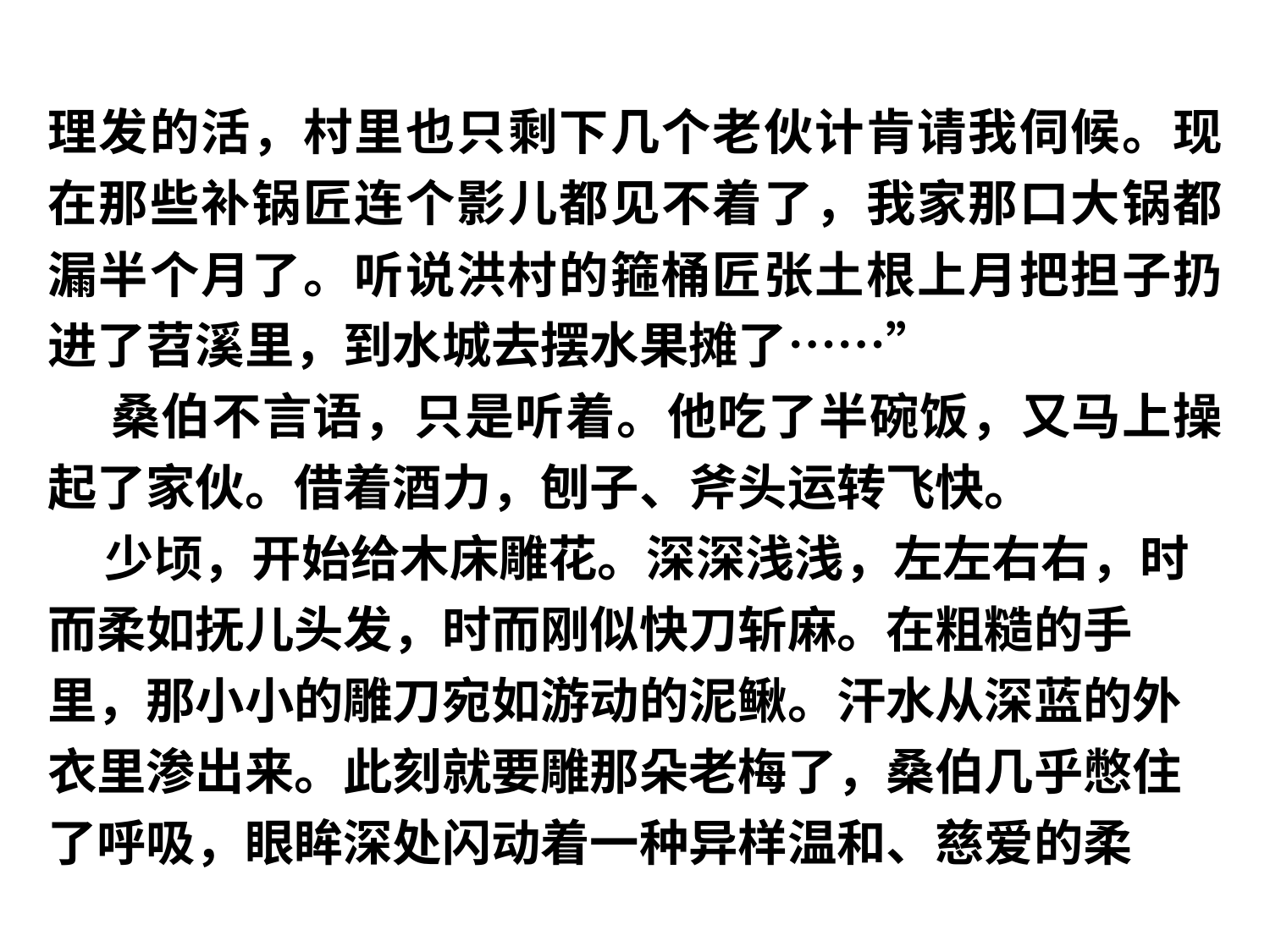

理发的活，村里也只剩下几个老伙计肯请我伺候。现在那些补锅匠连个影儿都见不着了，我家那口大锅都漏半个月了。听说洪村的箍桶匠张土根上月把担子扔进了苕溪里，到水城去摆水果摊了……”
    桑伯不言语，只是听着。他吃了半碗饭，又马上操起了家伙。借着酒力，刨子、斧头运转飞快。
    少顷，开始给木床雕花。深深浅浅，左左右右，时而柔如抚儿头发，时而刚似快刀斩麻。在粗糙的手里，那小小的雕刀宛如游动的泥鳅。汗水从深蓝的外衣里渗出来。此刻就要雕那朵老梅了，桑伯几乎憋住了呼吸，眼眸深处闪动着一种异样温和、慈爱的柔